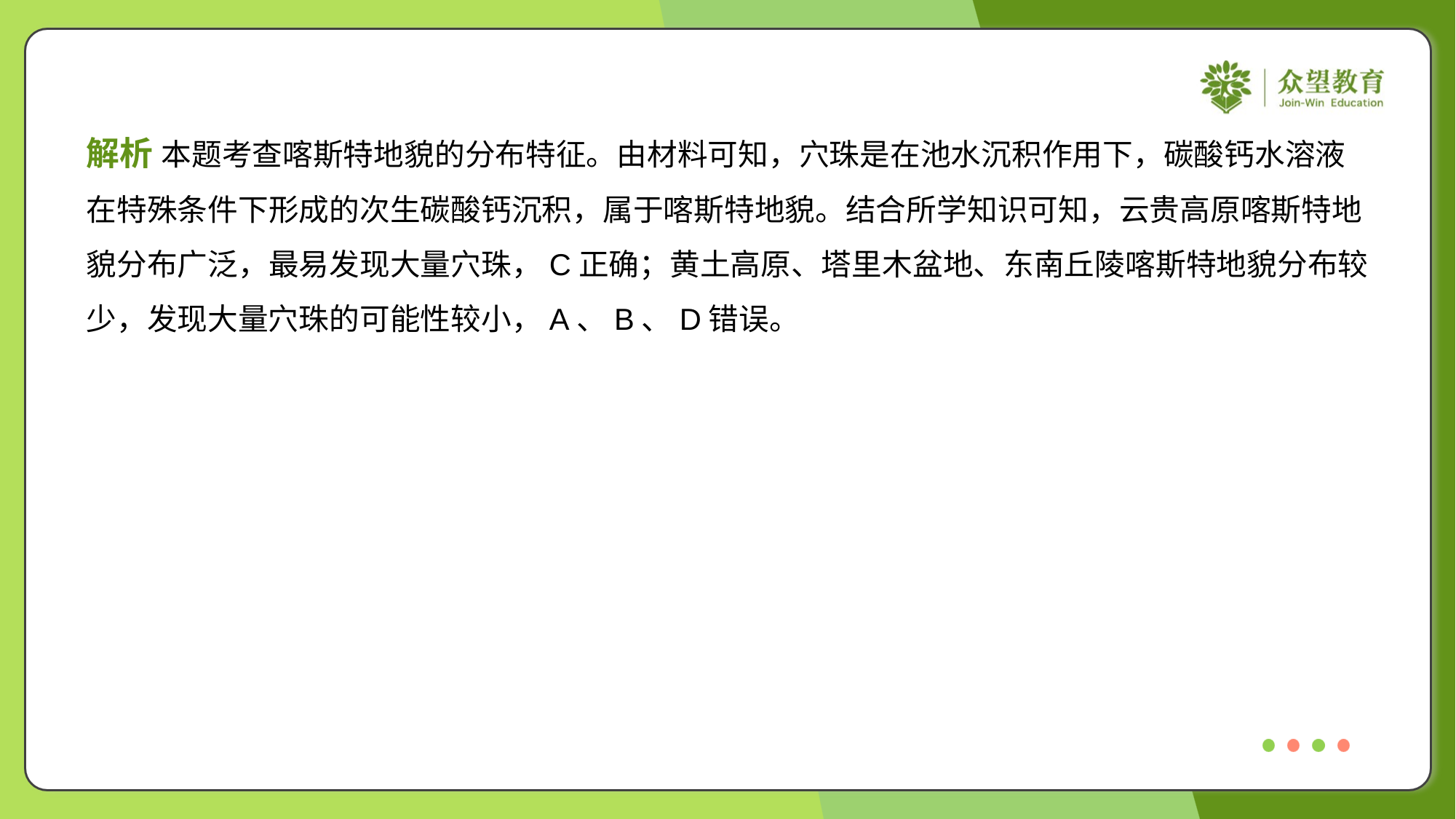

解析 本题考查喀斯特地貌的分布特征。由材料可知，穴珠是在池水沉积作用下，碳酸钙水溶液
在特殊条件下形成的次生碳酸钙沉积，属于喀斯特地貌。结合所学知识可知，云贵高原喀斯特地
貌分布广泛，最易发现大量穴珠，C正确；黄土高原、塔里木盆地、东南丘陵喀斯特地貌分布较
少，发现大量穴珠的可能性较小，A、B、D错误。